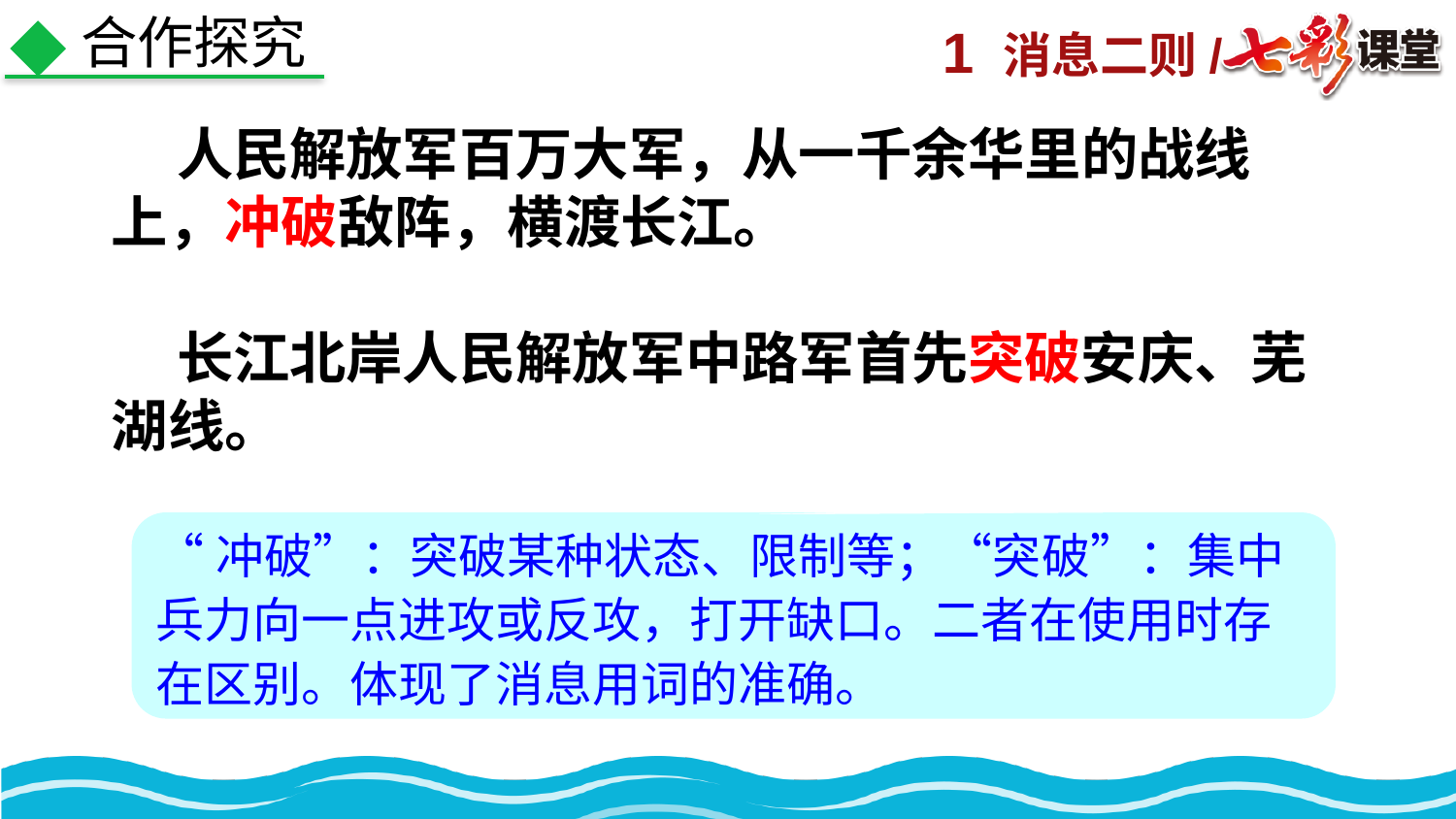

合作探究

    人民解放军百万大军，从一千余华里的战线上，冲破敌阵，横渡长江。

    长江北岸人民解放军中路军首先突破安庆、芜湖线。
“冲破”：突破某种状态、限制等；“突破”：集中兵力向一点进攻或反攻，打开缺口。二者在使用时存在区别。体现了消息用词的准确。